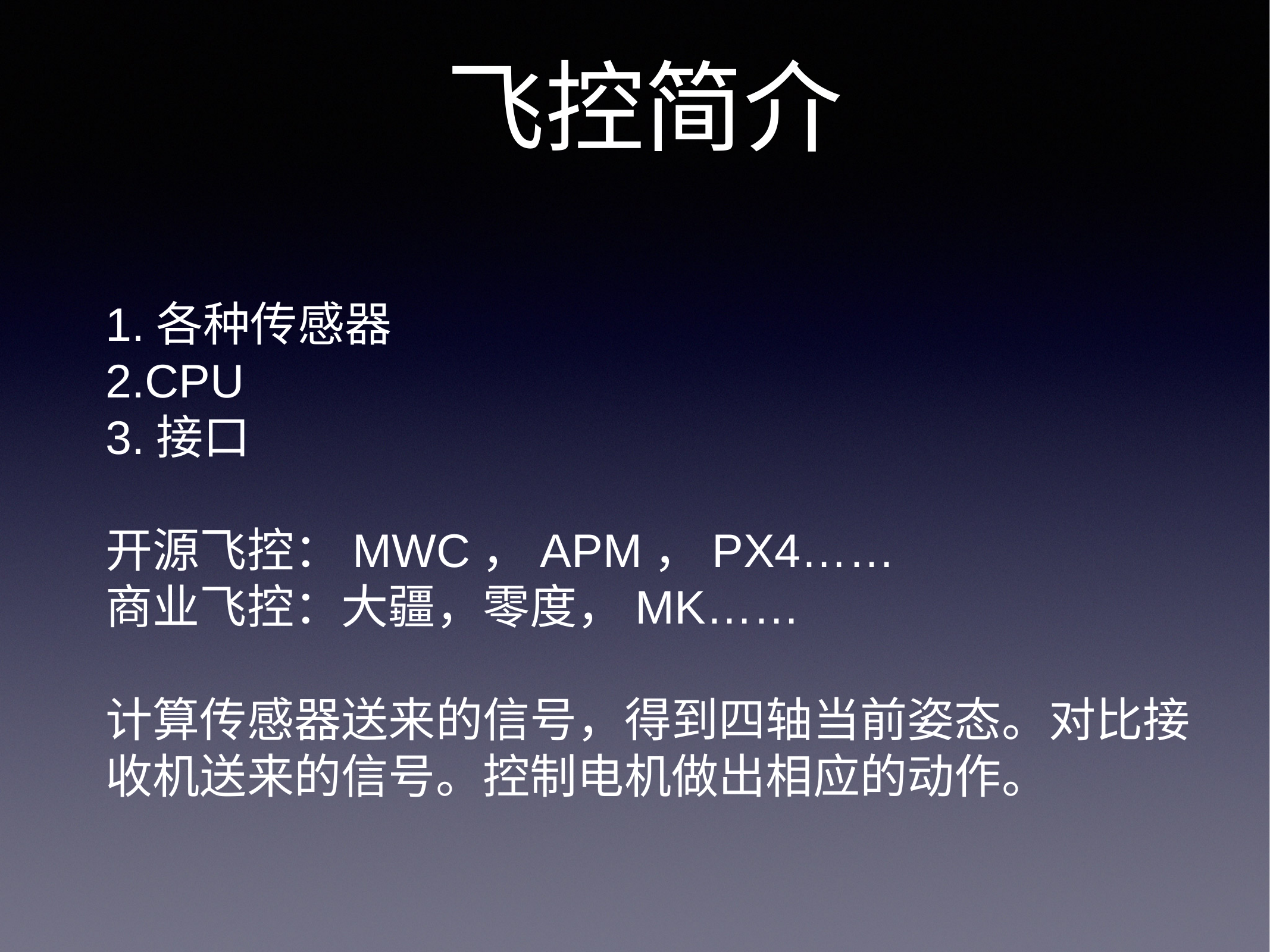

飞控简介
1.各种传感器
2.CPU
3.接口

开源飞控：MWC，APM，PX4……
商业飞控：大疆，零度，MK……

计算传感器送来的信号，得到四轴当前姿态。对比接收机送来的信号。控制电机做出相应的动作。